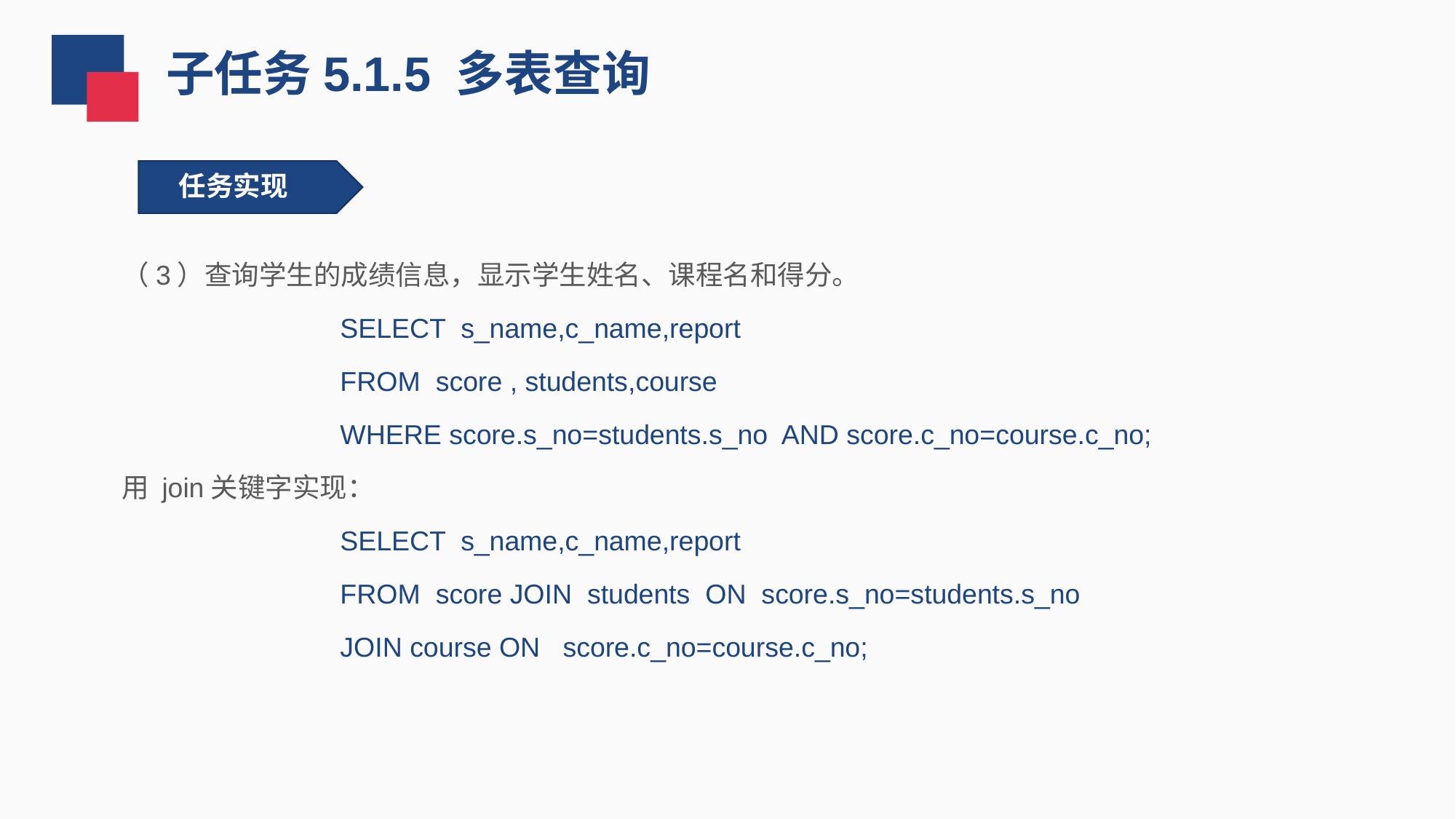

子任务5.1.5 多表查询

任务实现
（3）查询学生的成绩信息，显示学生姓名、课程名和得分。
SELECT  s_name,c_name,report
FROM  score , students,course
WHERE score.s_no=students.s_no  AND score.c_no=course.c_no;
用 join关键字实现：
SELECT  s_name,c_name,report
FROM  score JOIN  students  ON  score.s_no=students.s_no
JOIN course ON   score.c_no=course.c_no;